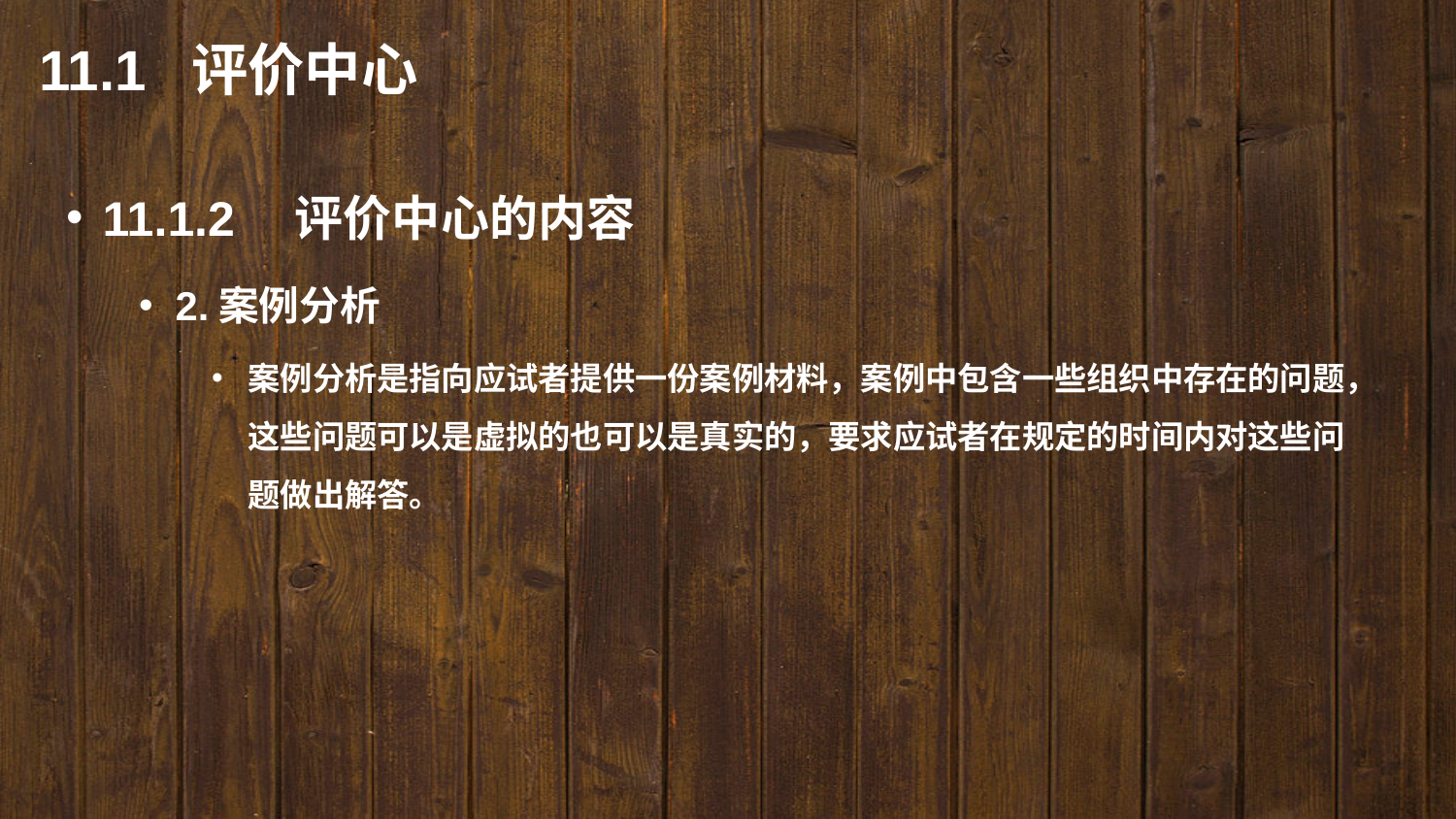

11.1  评价中心
11.1.2　评价中心的内容
2.案例分析
案例分析是指向应试者提供一份案例材料，案例中包含一些组织中存在的问题，这些问题可以是虚拟的也可以是真实的，要求应试者在规定的时间内对这些问题做出解答。